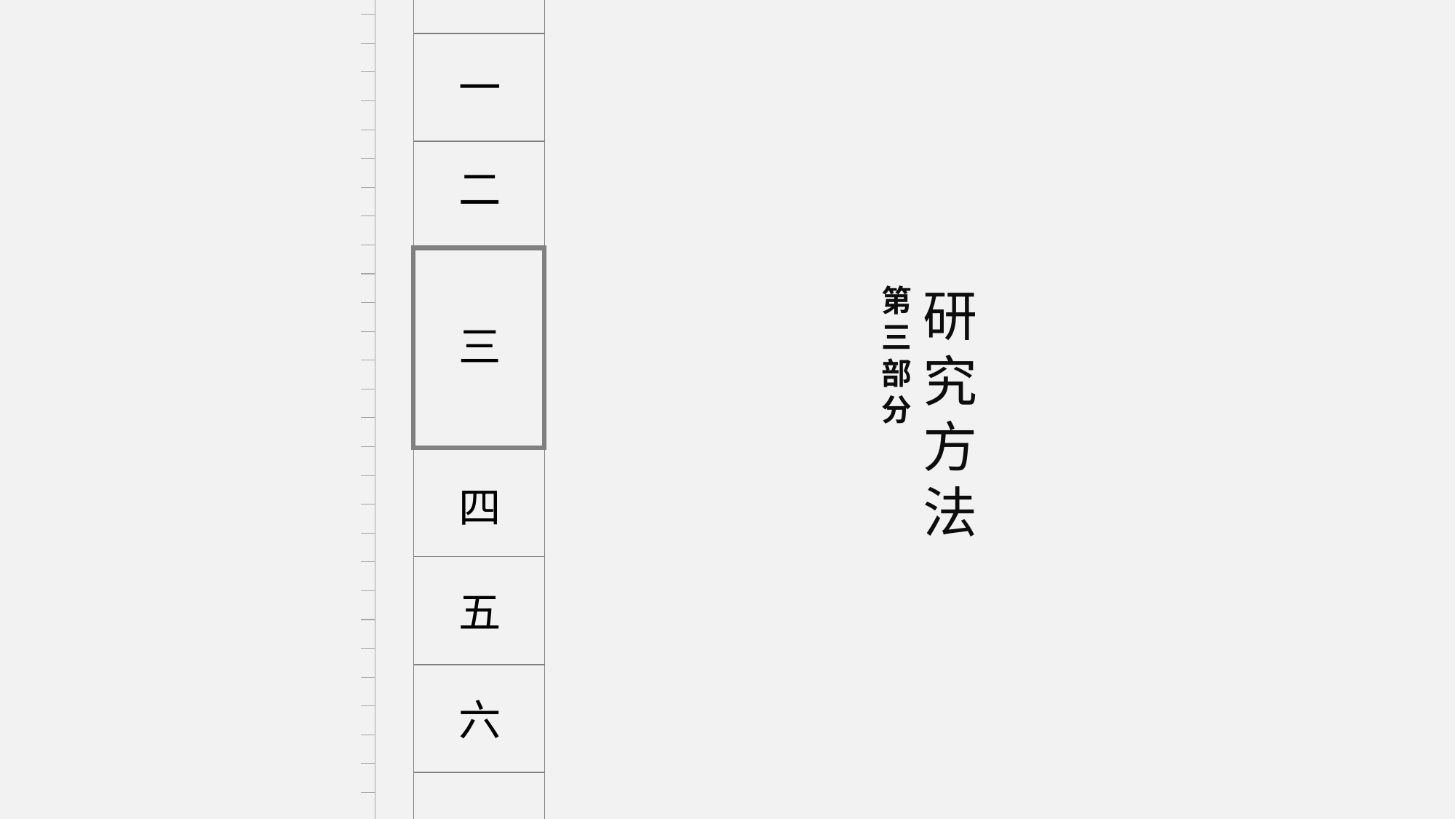

一
二
第三部分
研究方法
三
四
五
六